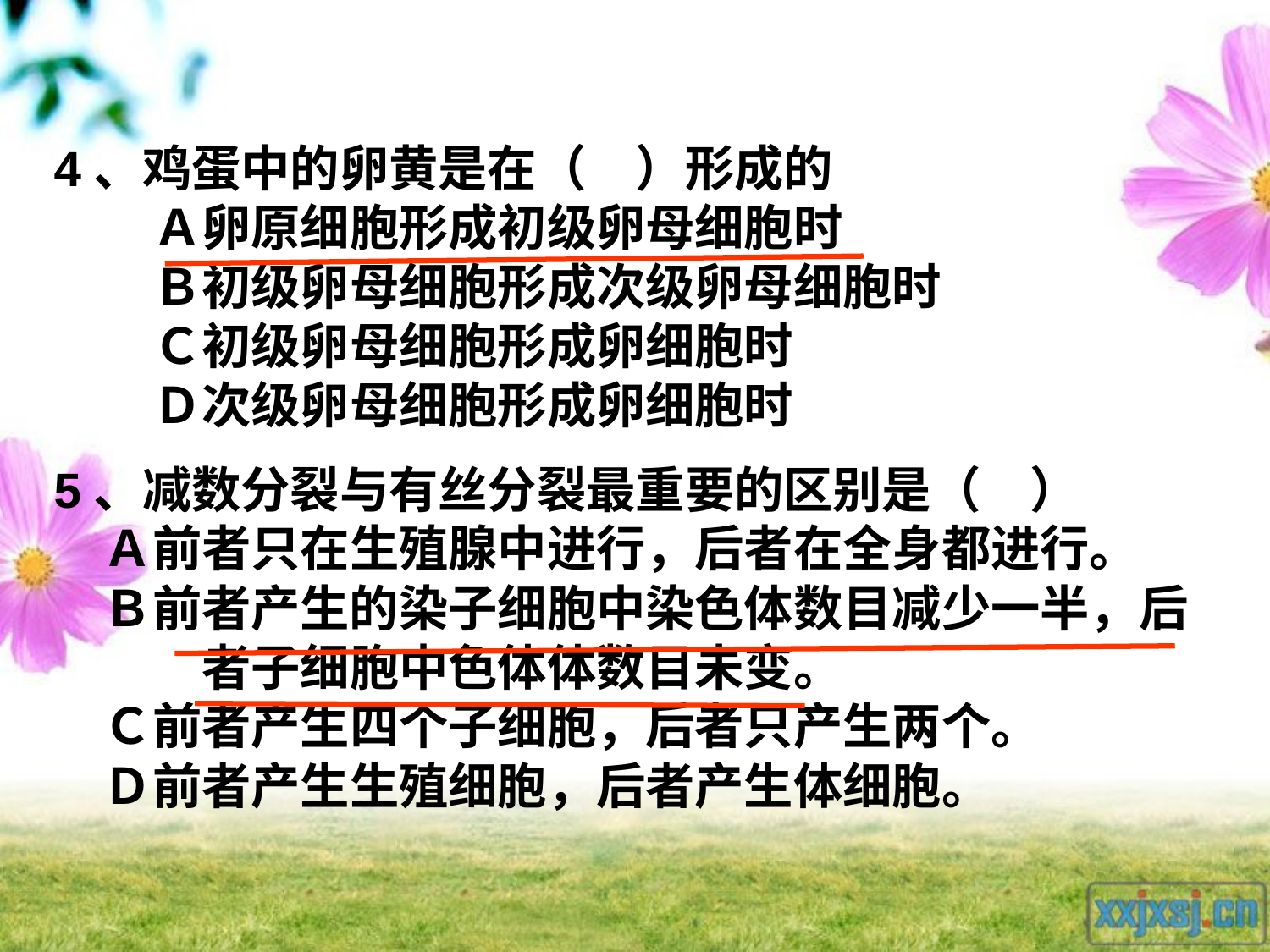

4、鸡蛋中的卵黄是在（　）形成的
　　Ａ卵原细胞形成初级卵母细胞时
　　Ｂ初级卵母细胞形成次级卵母细胞时
　　Ｃ初级卵母细胞形成卵细胞时
　　Ｄ次级卵母细胞形成卵细胞时
5、减数分裂与有丝分裂最重要的区别是（　）
　Ａ前者只在生殖腺中进行，后者在全身都进行。
　Ｂ前者产生的染子细胞中染色体数目减少一半，后
　　　者子细胞中色体体数目未变。
　Ｃ前者产生四个子细胞，后者只产生两个。
　Ｄ前者产生生殖细胞，后者产生体细胞。